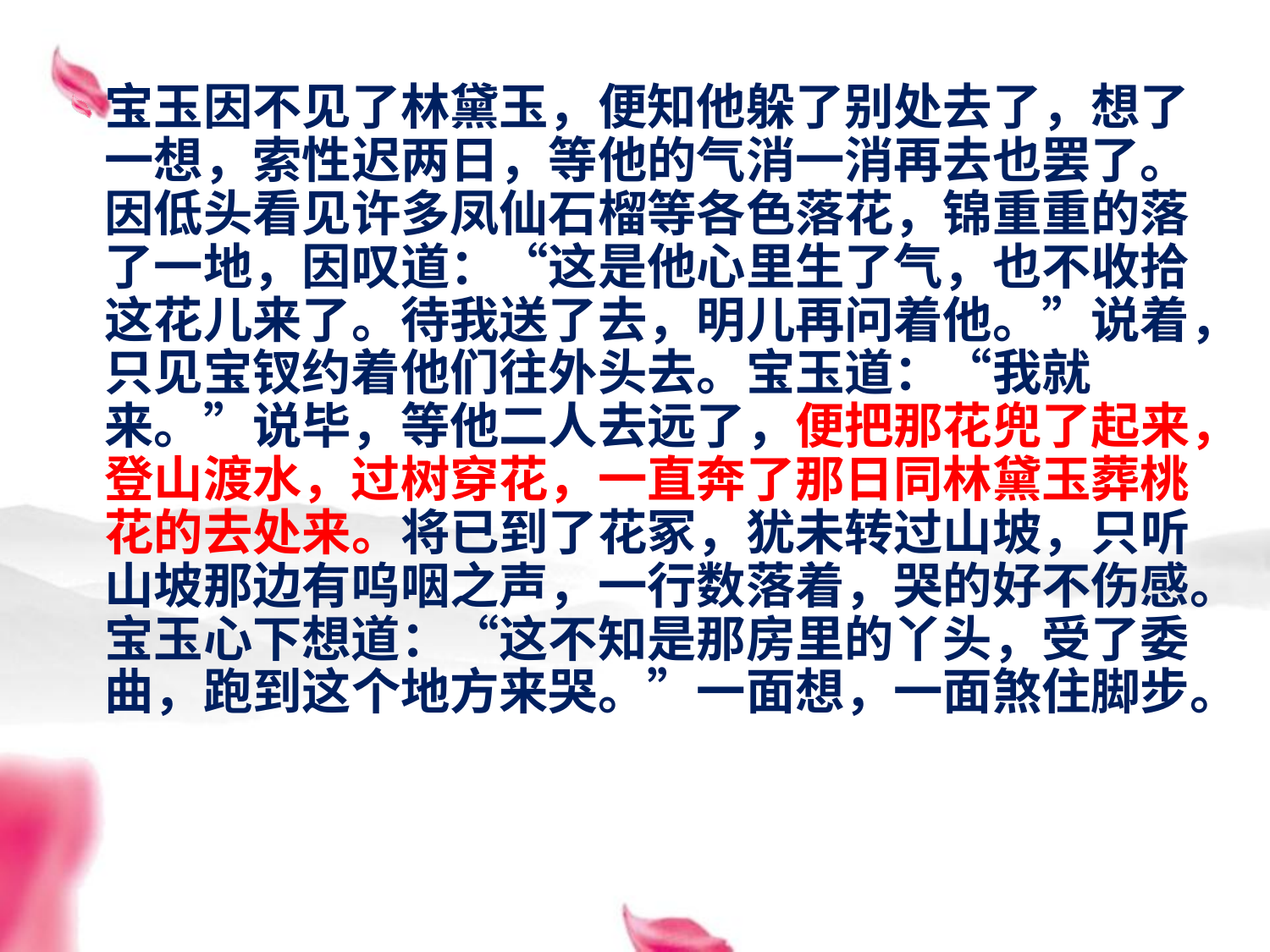

宝玉因不见了林黛玉，便知他躲了别处去了，想了一想，索性迟两日，等他的气消一消再去也罢了。因低头看见许多凤仙石榴等各色落花，锦重重的落了一地，因叹道：“这是他心里生了气，也不收拾这花儿来了。待我送了去，明儿再问着他。”说着，只见宝钗约着他们往外头去。宝玉道：“我就来。”说毕，等他二人去远了，便把那花兜了起来，登山渡水，过树穿花，一直奔了那日同林黛玉葬桃花的去处来。将已到了花冢，犹未转过山坡，只听山坡那边有呜咽之声，一行数落着，哭的好不伤感。宝玉心下想道：“这不知是那房里的丫头，受了委曲，跑到这个地方来哭。”一面想，一面煞住脚步。